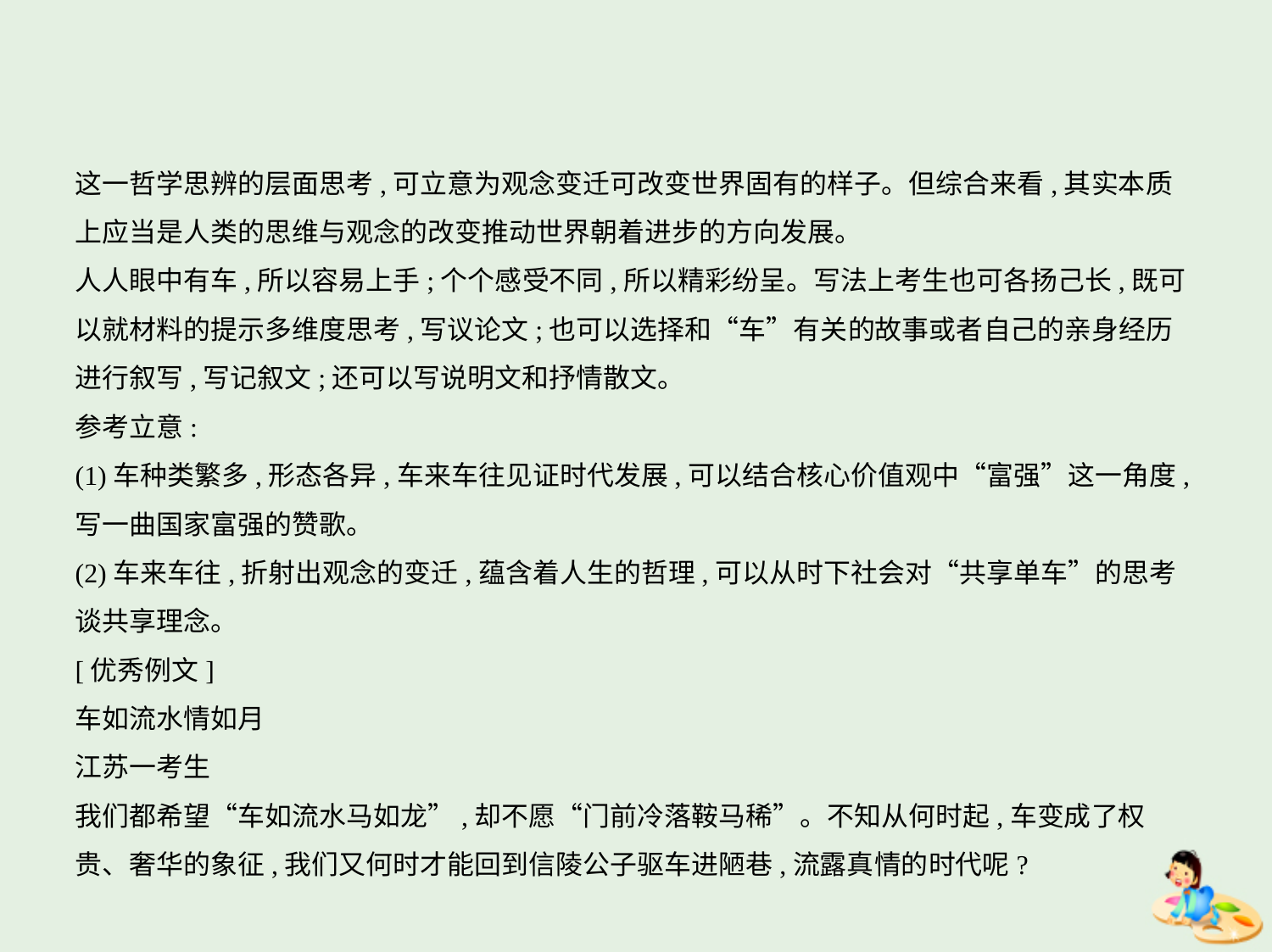

这一哲学思辨的层面思考,可立意为观念变迁可改变世界固有的样子。但综合来看,其实本质
上应当是人类的思维与观念的改变推动世界朝着进步的方向发展。
人人眼中有车,所以容易上手;个个感受不同,所以精彩纷呈。写法上考生也可各扬己长,既可
以就材料的提示多维度思考,写议论文;也可以选择和“车”有关的故事或者自己的亲身经历
进行叙写,写记叙文;还可以写说明文和抒情散文。
参考立意:
(1)车种类繁多,形态各异,车来车往见证时代发展,可以结合核心价值观中“富强”这一角度,
写一曲国家富强的赞歌。
(2)车来车往,折射出观念的变迁,蕴含着人生的哲理,可以从时下社会对“共享单车”的思考
谈共享理念。
[优秀例文]
车如流水情如月
江苏一考生
我们都希望“车如流水马如龙”,却不愿“门前冷落鞍马稀”。不知从何时起,车变成了权
贵、奢华的象征,我们又何时才能回到信陵公子驱车进陋巷,流露真情的时代呢?